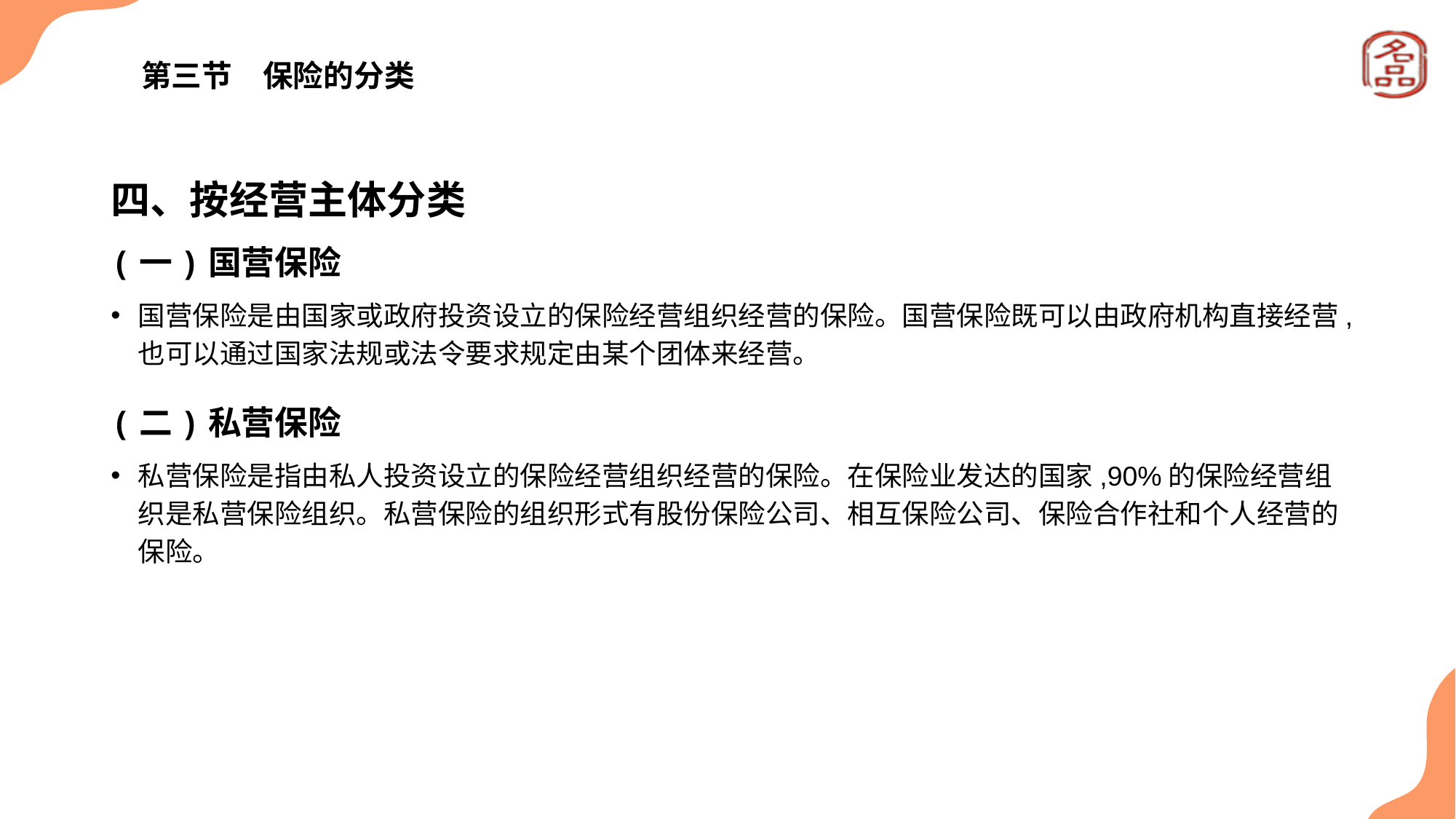

# 第三节　保险的分类
四、按经营主体分类
(一)国营保险
国营保险是由国家或政府投资设立的保险经营组织经营的保险。国营保险既可以由政府机构直接经营,也可以通过国家法规或法令要求规定由某个团体来经营。
(二)私营保险
私营保险是指由私人投资设立的保险经营组织经营的保险。在保险业发达的国家,90%的保险经营组织是私营保险组织。私营保险的组织形式有股份保险公司、相互保险公司、保险合作社和个人经营的保险。